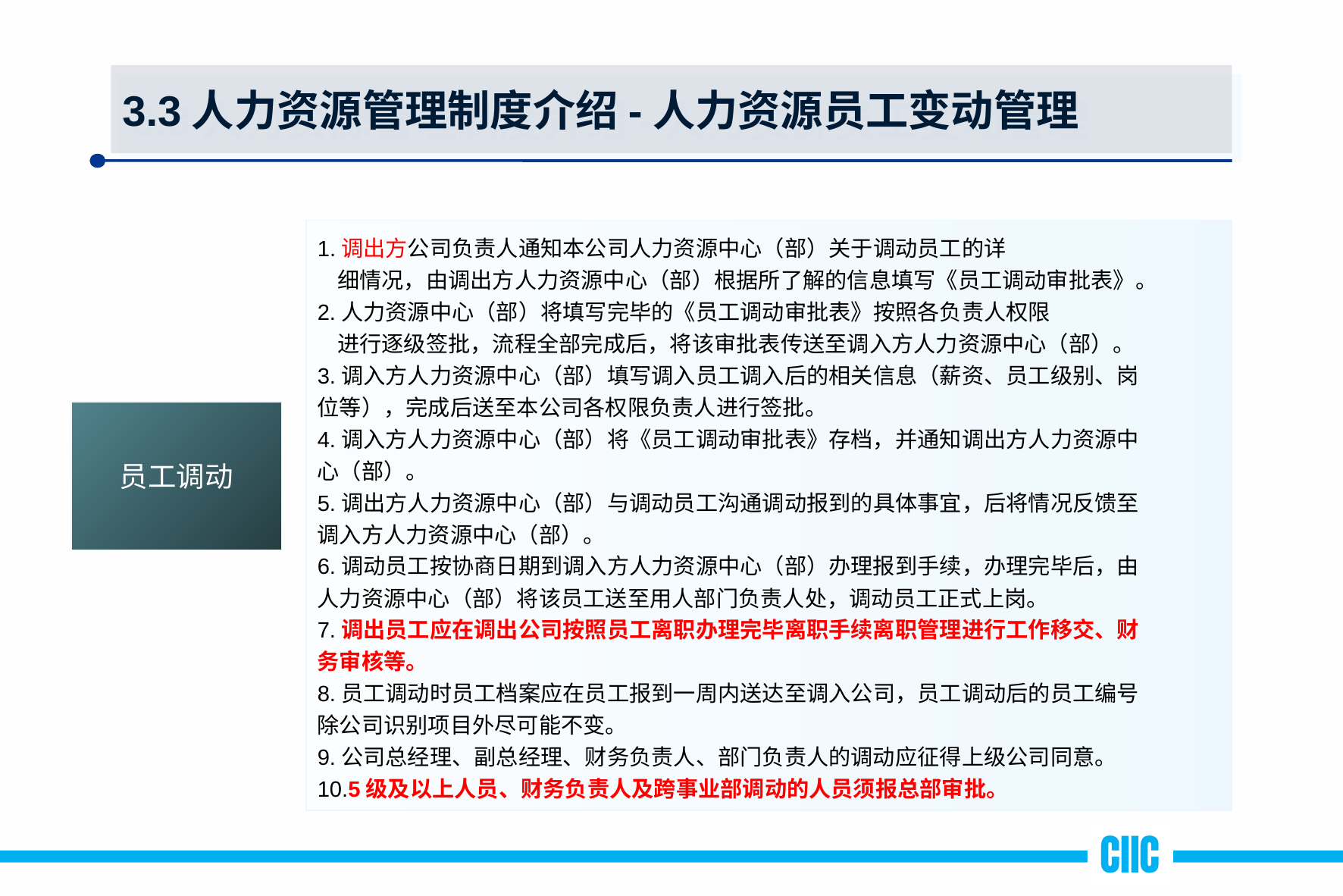

3.3人力资源管理制度介绍-人力资源员工变动管理

1.调出方公司负责人通知本公司人力资源中心（部）关于调动员工的详
   细情况，由调出方人力资源中心（部）根据所了解的信息填写《员工调动审批表》。
2.人力资源中心（部）将填写完毕的《员工调动审批表》按照各负责人权限
   进行逐级签批，流程全部完成后，将该审批表传送至调入方人力资源中心（部）。
3.调入方人力资源中心（部）填写调入员工调入后的相关信息（薪资、员工级别、岗
位等），完成后送至本公司各权限负责人进行签批。
4.调入方人力资源中心（部）将《员工调动审批表》存档，并通知调出方人力资源中
心（部）。
5.调出方人力资源中心（部）与调动员工沟通调动报到的具体事宜，后将情况反馈至
调入方人力资源中心（部）。
6.调动员工按协商日期到调入方人力资源中心（部）办理报到手续，办理完毕后，由
人力资源中心（部）将该员工送至用人部门负责人处，调动员工正式上岗。
7.调出员工应在调出公司按照员工离职办理完毕离职手续离职管理进行工作移交、财
务审核等。
8.员工调动时员工档案应在员工报到一周内送达至调入公司，员工调动后的员工编号
除公司识别项目外尽可能不变。
9.公司总经理、副总经理、财务负责人、部门负责人的调动应征得上级公司同意。
10.5级及以上人员、财务负责人及跨事业部调动的人员须报总部审批。
员工调动